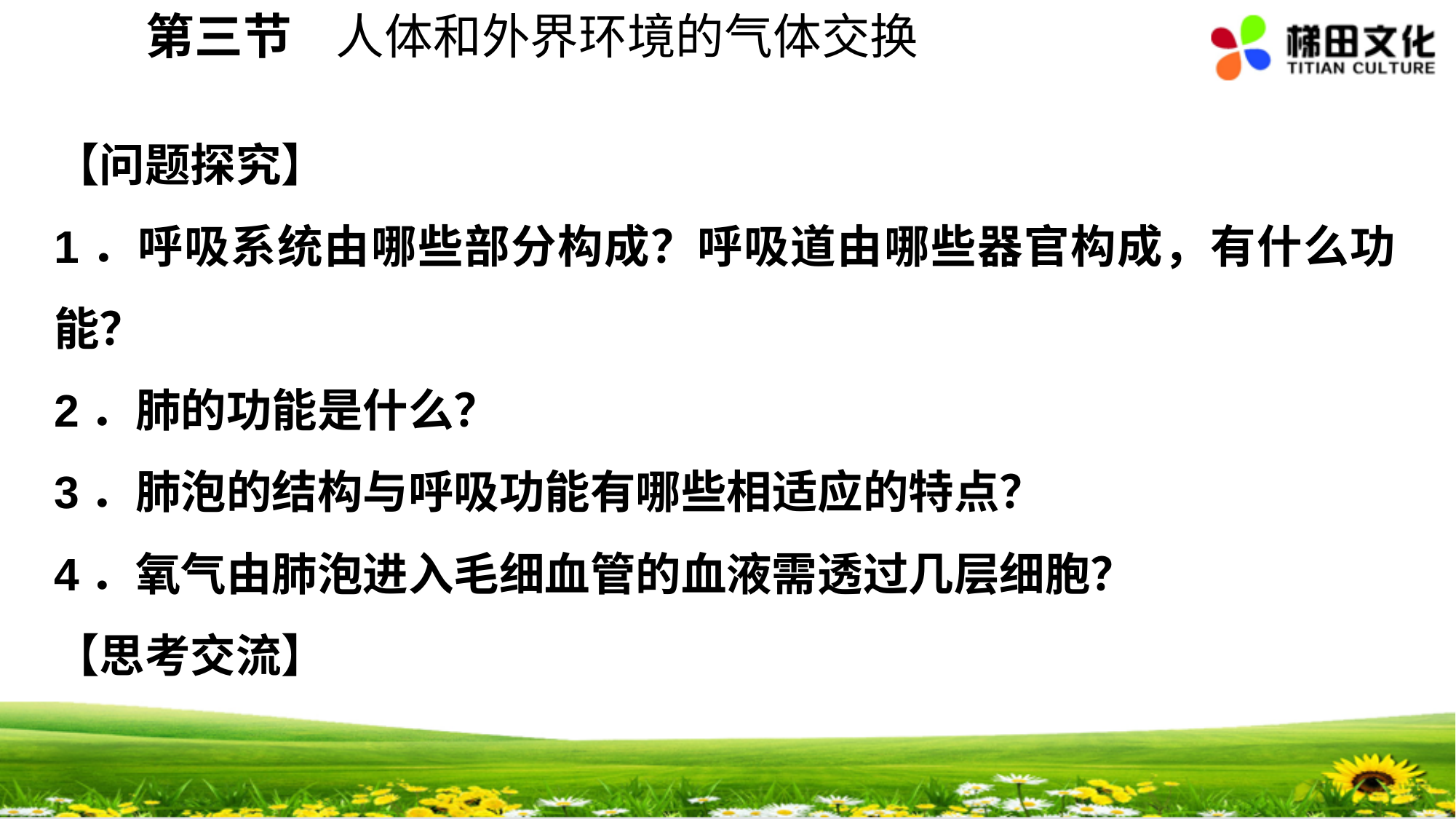

第三节    人体和外界环境的气体交换
【问题探究】
1．呼吸系统由哪些部分构成？呼吸道由哪些器官构成，有什么功能？
2．肺的功能是什么？
3．肺泡的结构与呼吸功能有哪些相适应的特点？
4．氧气由肺泡进入毛细血管的血液需透过几层细胞？
【思考交流】